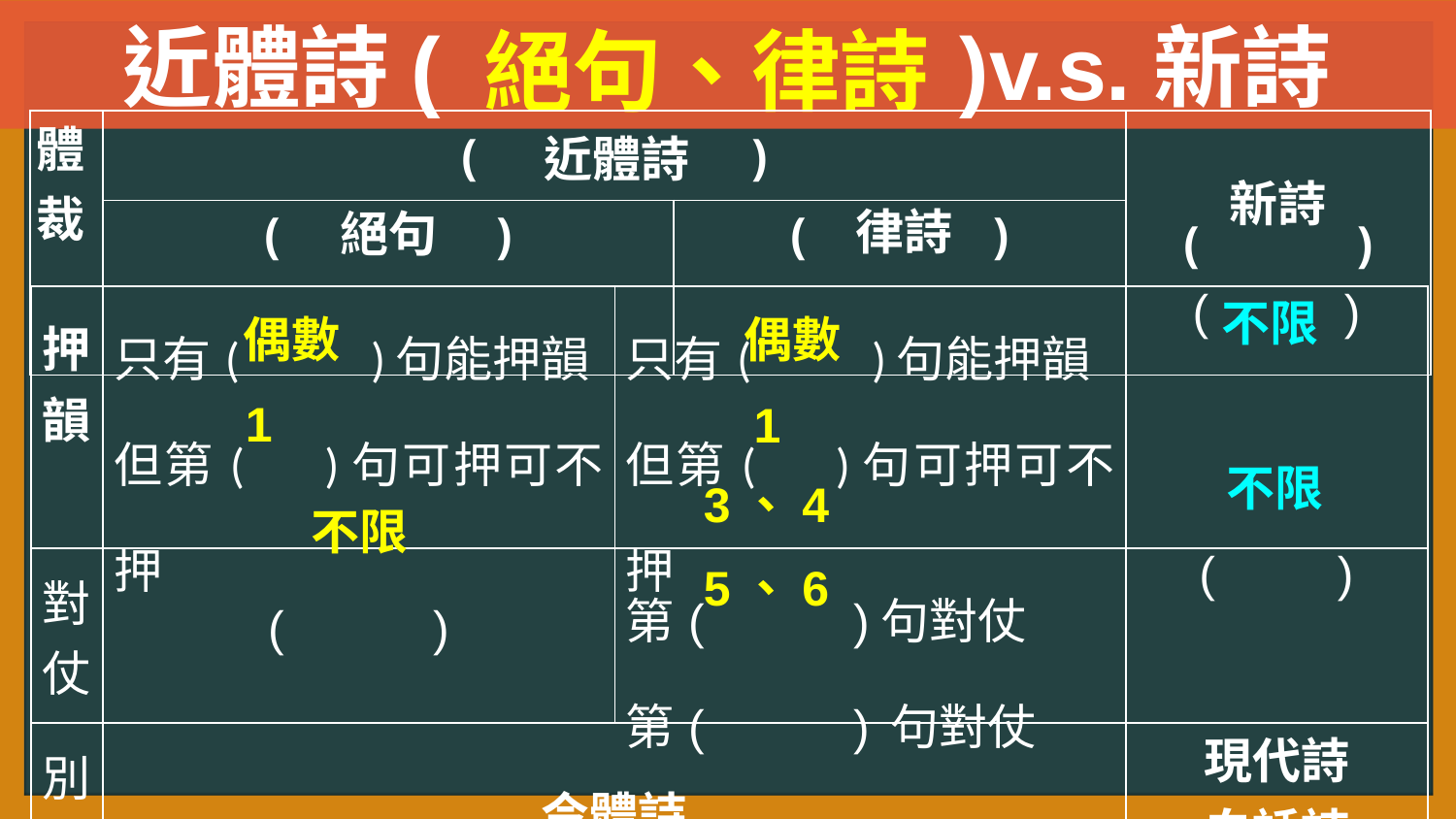

近體詩(                     )v.s.新詩
絕句、律詩
| 體裁 | ( ) |  | ( ) |
| --- | --- | --- | --- |
|  | ( ) | ( ) |  |
近體詩
新詩
律詩
絕句
不限
| 押韻 | 只有( )句能押韻 但第( )句可押可不押 | 只有( )句能押韻 但第( )句可押可不押 | ( ) |
| --- | --- | --- | --- |
| 對仗 | ( ) | 第( )句對仗 第( ) 句對仗 | ( ) |
| 別稱 | 今體詩 |  | 現代詩 白話詩 自由詩 |
偶數
偶數
1
1
不限
3、4
不限
5、6